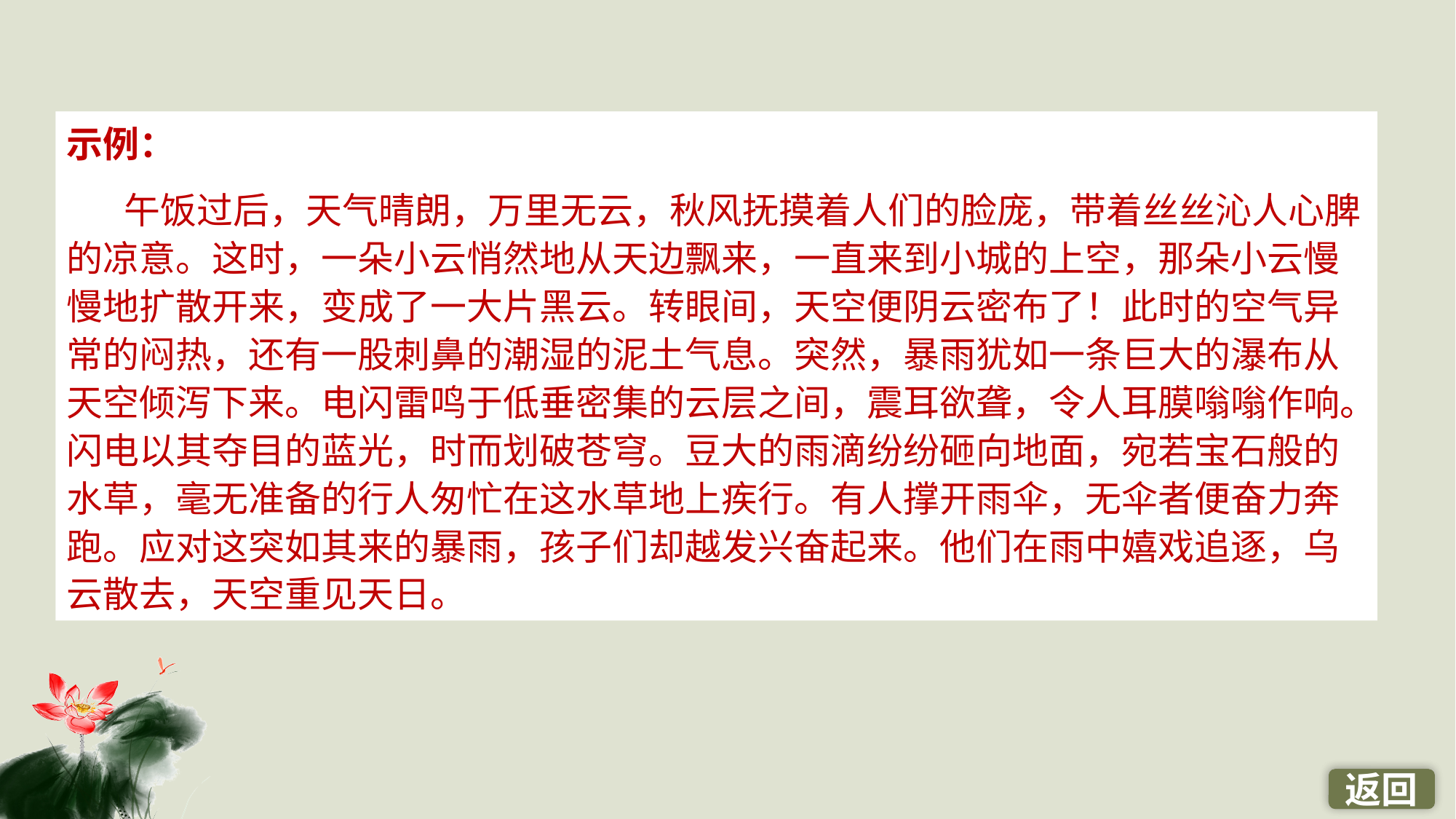

示例：
      午饭过后，天气晴朗，万里无云，秋风抚摸着人们的脸庞，带着丝丝沁人心脾的凉意。这时，一朵小云悄然地从天边飘来，一直来到小城的上空，那朵小云慢慢地扩散开来，变成了一大片黑云。转眼间，天空便阴云密布了！此时的空气异常的闷热，还有一股刺鼻的潮湿的泥土气息。突然，暴雨犹如一条巨大的瀑布从天空倾泻下来。电闪雷鸣于低垂密集的云层之间，震耳欲聋，令人耳膜嗡嗡作响。闪电以其夺目的蓝光，时而划破苍穹。豆大的雨滴纷纷砸向地面，宛若宝石般的水草，毫无准备的行人匆忙在这水草地上疾行。有人撑开雨伞，无伞者便奋力奔跑。应对这突如其来的暴雨，孩子们却越发兴奋起来。他们在雨中嬉戏追逐，乌云散去，天空重见天日。
返回